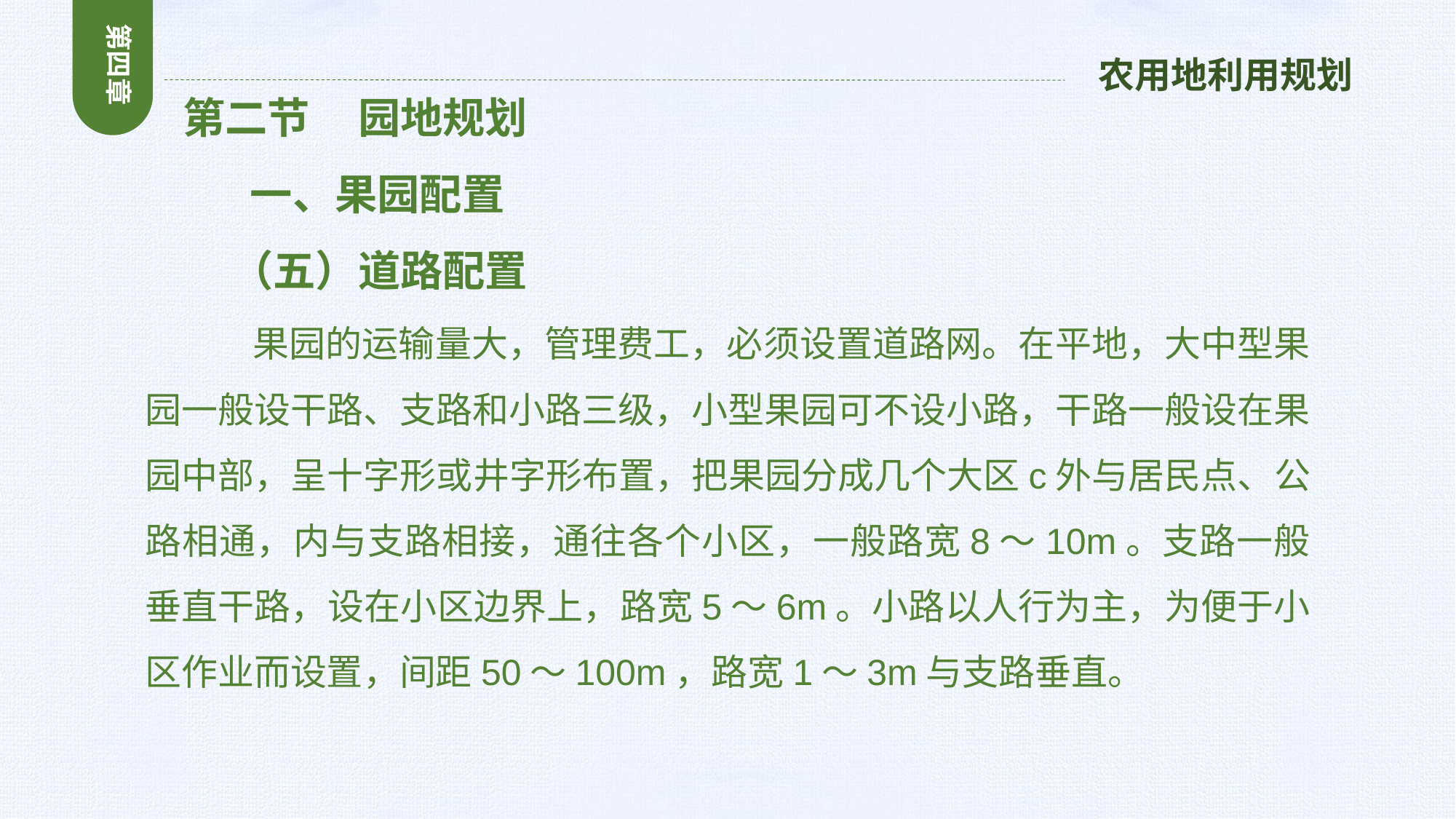

第四章
农用地利用规划
 第二节     园地规划
        一、果园配置
      （五）道路配置

          果园的运输量大，管理费工，必须设置道路网。在平地，大中型果园一般设干路、支路和小路三级，小型果园可不设小路，干路一般设在果园中部，呈十字形或井字形布置，把果园分成几个大区c外与居民点、公路相通，内与支路相接，通往各个小区，一般路宽8～10m。支路一般垂直干路，设在小区边界上，路宽5～6m。小路以人行为主，为便于小区作业而设置，间距50～100m，路宽1～3m与支路垂直。